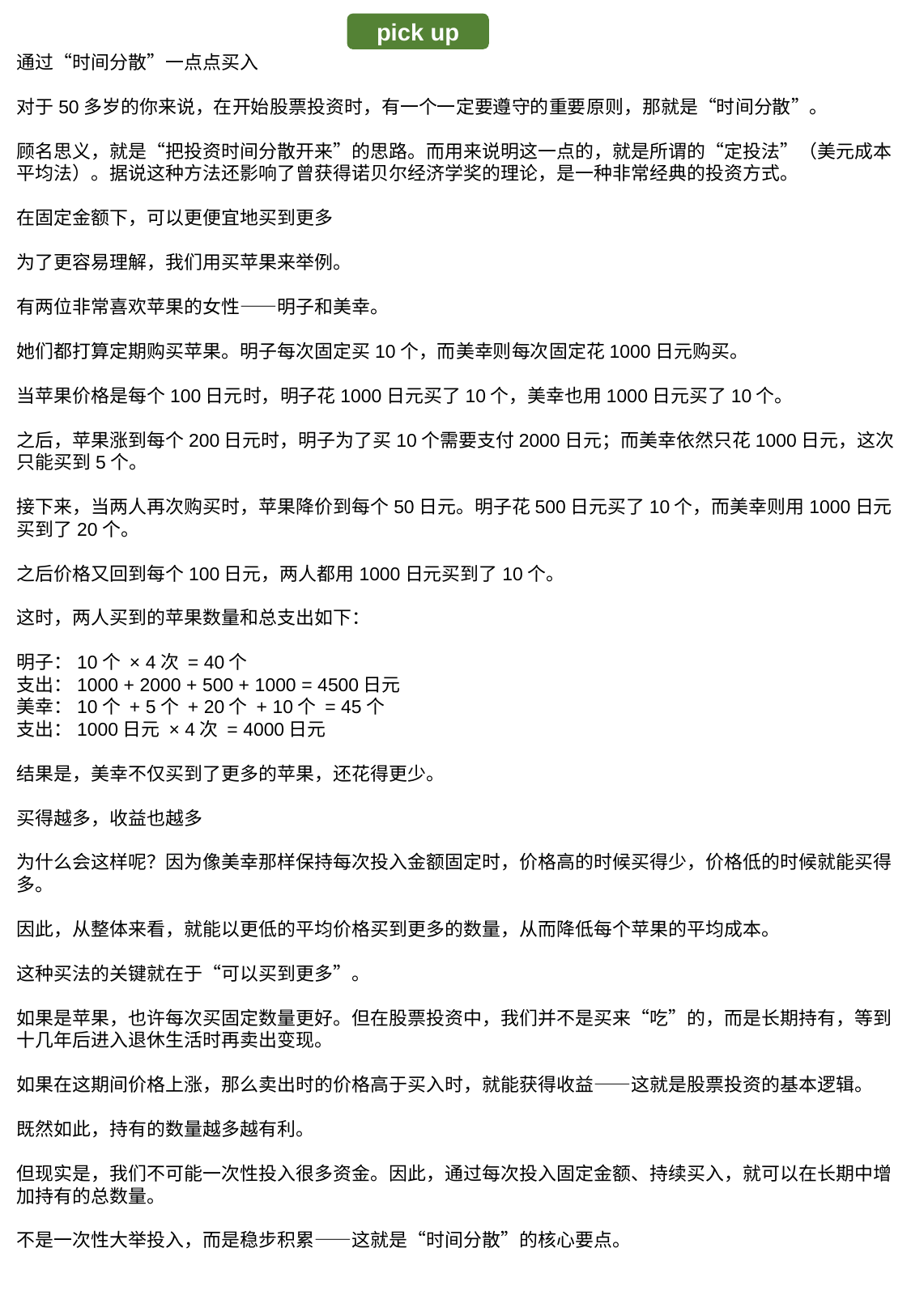

pick up
通过“时间分散”一点点买入

对于50多岁的你来说，在开始股票投资时，有一个一定要遵守的重要原则，那就是“时间分散”。

顾名思义，就是“把投资时间分散开来”的思路。而用来说明这一点的，就是所谓的“定投法”（美元成本平均法）。据说这种方法还影响了曾获得诺贝尔经济学奖的理论，是一种非常经典的投资方式。

在固定金额下，可以更便宜地买到更多

为了更容易理解，我们用买苹果来举例。

有两位非常喜欢苹果的女性——明子和美幸。

她们都打算定期购买苹果。明子每次固定买10个，而美幸则每次固定花1000日元购买。

当苹果价格是每个100日元时，明子花1000日元买了10个，美幸也用1000日元买了10个。

之后，苹果涨到每个200日元时，明子为了买10个需要支付2000日元；而美幸依然只花1000日元，这次只能买到5个。

接下来，当两人再次购买时，苹果降价到每个50日元。明子花500日元买了10个，而美幸则用1000日元买到了20个。

之后价格又回到每个100日元，两人都用1000日元买到了10个。

这时，两人买到的苹果数量和总支出如下：

明子：10个 × 4次 = 40个
支出：1000 + 2000 + 500 + 1000 = 4500日元
美幸：10个 + 5个 + 20个 + 10个 = 45个
支出：1000日元 × 4次 = 4000日元

结果是，美幸不仅买到了更多的苹果，还花得更少。

买得越多，收益也越多

为什么会这样呢？因为像美幸那样保持每次投入金额固定时，价格高的时候买得少，价格低的时候就能买得多。

因此，从整体来看，就能以更低的平均价格买到更多的数量，从而降低每个苹果的平均成本。

这种买法的关键就在于“可以买到更多”。

如果是苹果，也许每次买固定数量更好。但在股票投资中，我们并不是买来“吃”的，而是长期持有，等到十几年后进入退休生活时再卖出变现。

如果在这期间价格上涨，那么卖出时的价格高于买入时，就能获得收益——这就是股票投资的基本逻辑。

既然如此，持有的数量越多越有利。

但现实是，我们不可能一次性投入很多资金。因此，通过每次投入固定金额、持续买入，就可以在长期中增加持有的总数量。

不是一次性大举投入，而是稳步积累——这就是“时间分散”的核心要点。